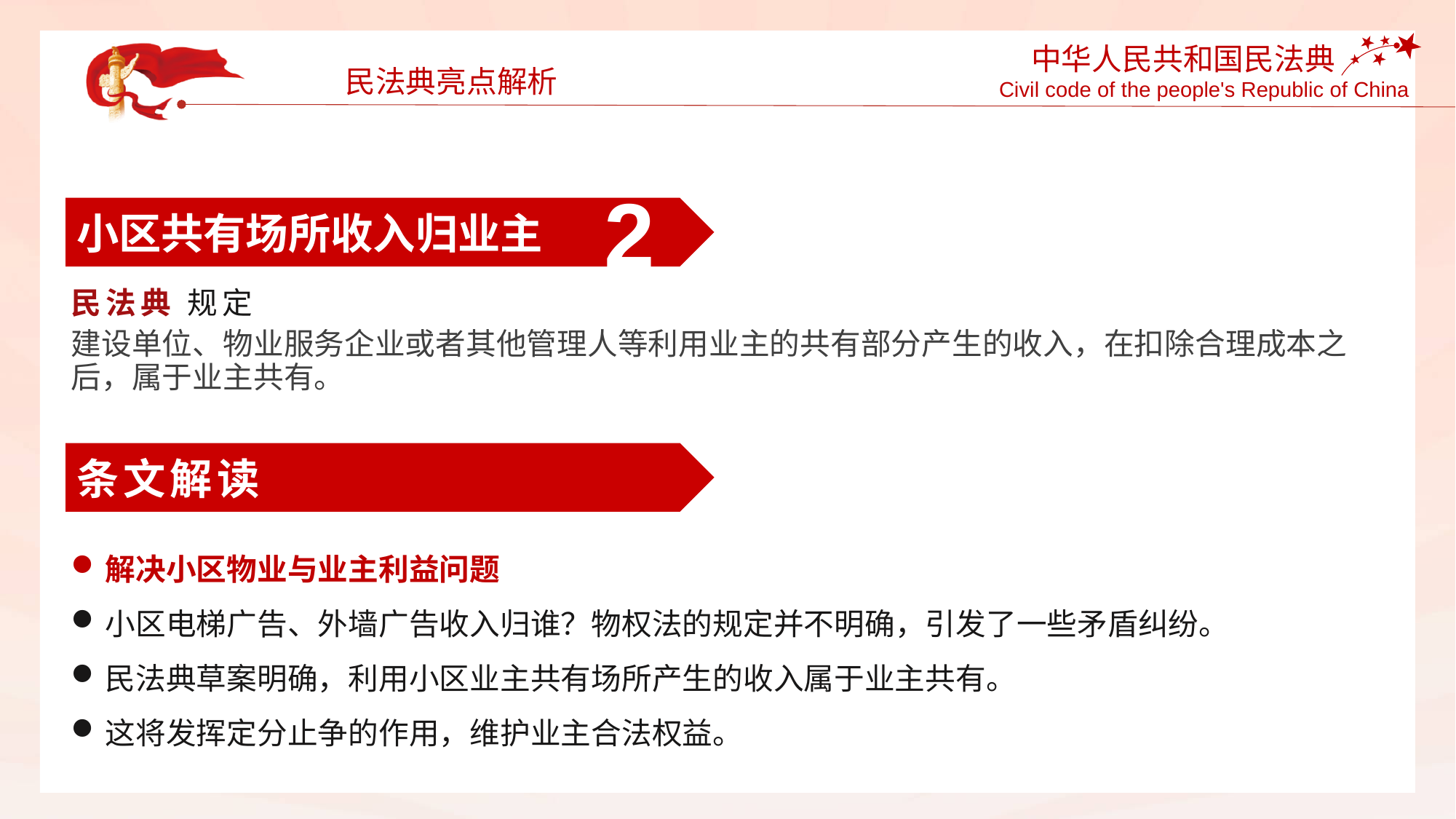

民法典亮点解析
2
小区共有场所收入归业主
民法典 规定
建设单位、物业服务企业或者其他管理人等利用业主的共有部分产生的收入，在扣除合理成本之后，属于业主共有。
条文解读
解决小区物业与业主利益问题
小区电梯广告、外墙广告收入归谁？物权法的规定并不明确，引发了一些矛盾纠纷。
民法典草案明确，利用小区业主共有场所产生的收入属于业主共有。
这将发挥定分止争的作用，维护业主合法权益。